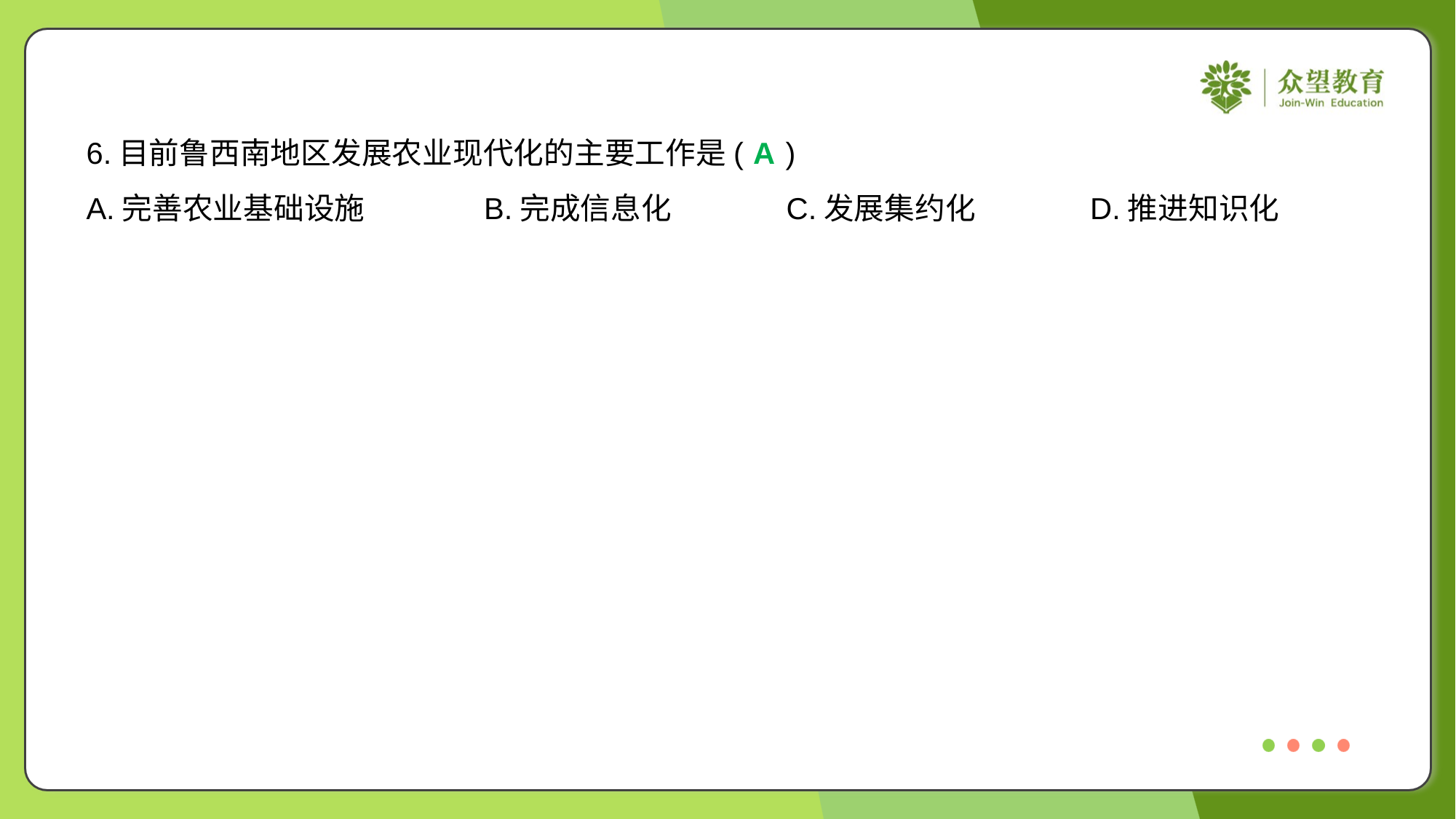

6.目前鲁西南地区发展农业现代化的主要工作是(     )
A
A.完善农业基础设施	B.完成信息化	C.发展集约化	D.推进知识化